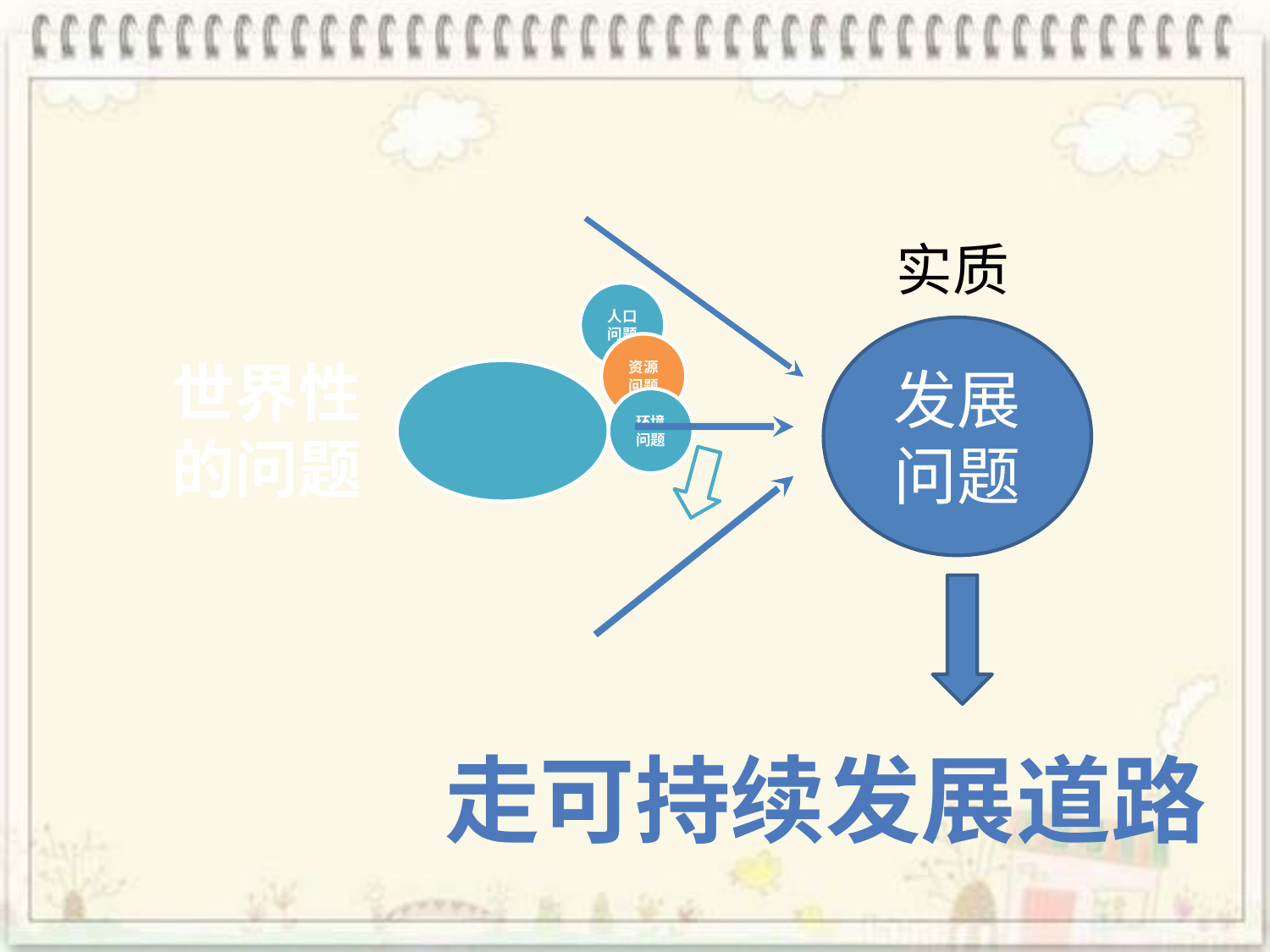

人口问题
资源问题
环境问题
实质
发展问题
世界性的问题

走可持续发展道路